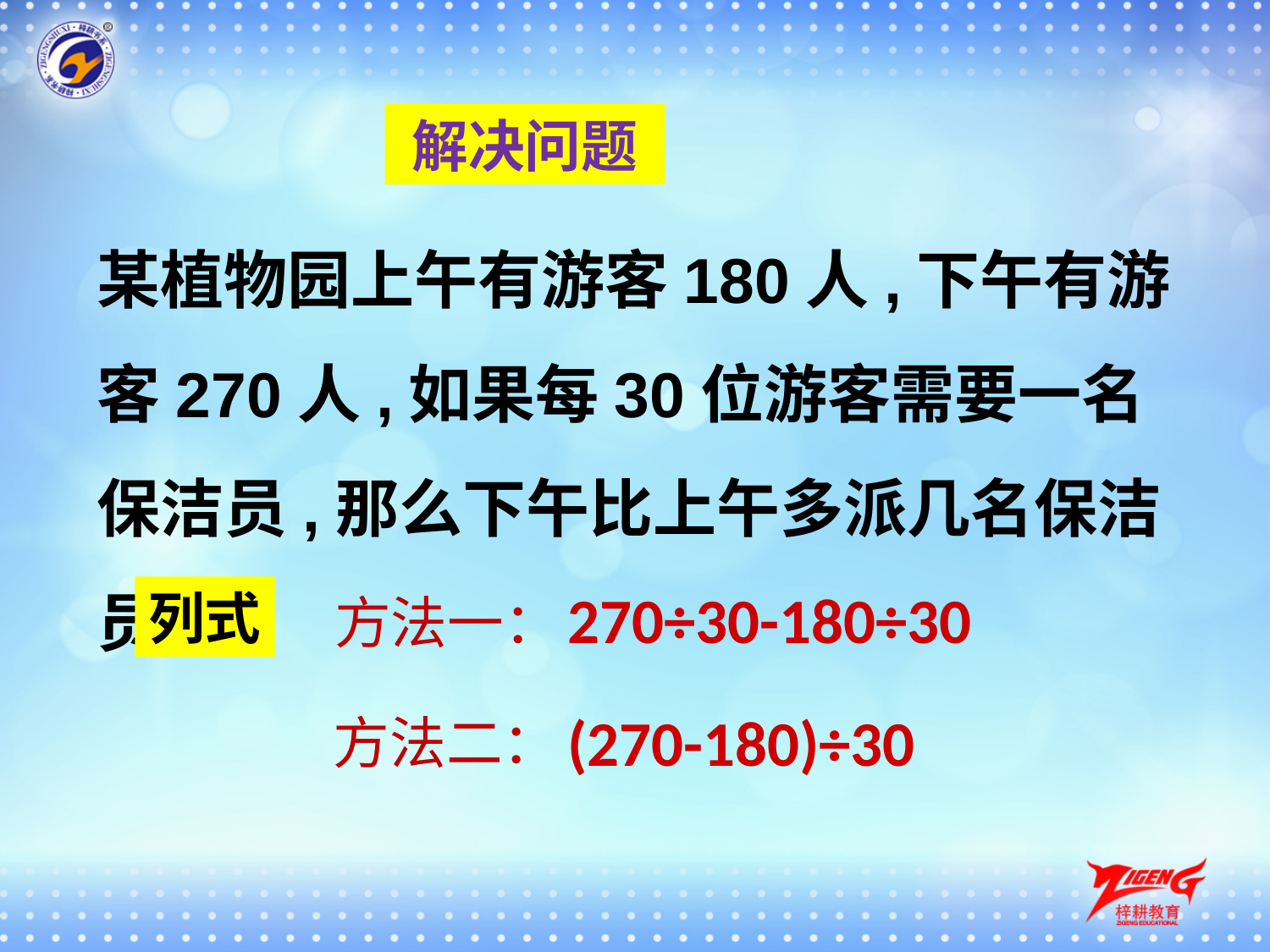

解决问题
某植物园上午有游客180人,下午有游客270人,如果每30位游客需要一名保洁员,那么下午比上午多派几名保洁员?
270÷30-180÷30
列式
方法一：
(270-180)÷30
方法二：